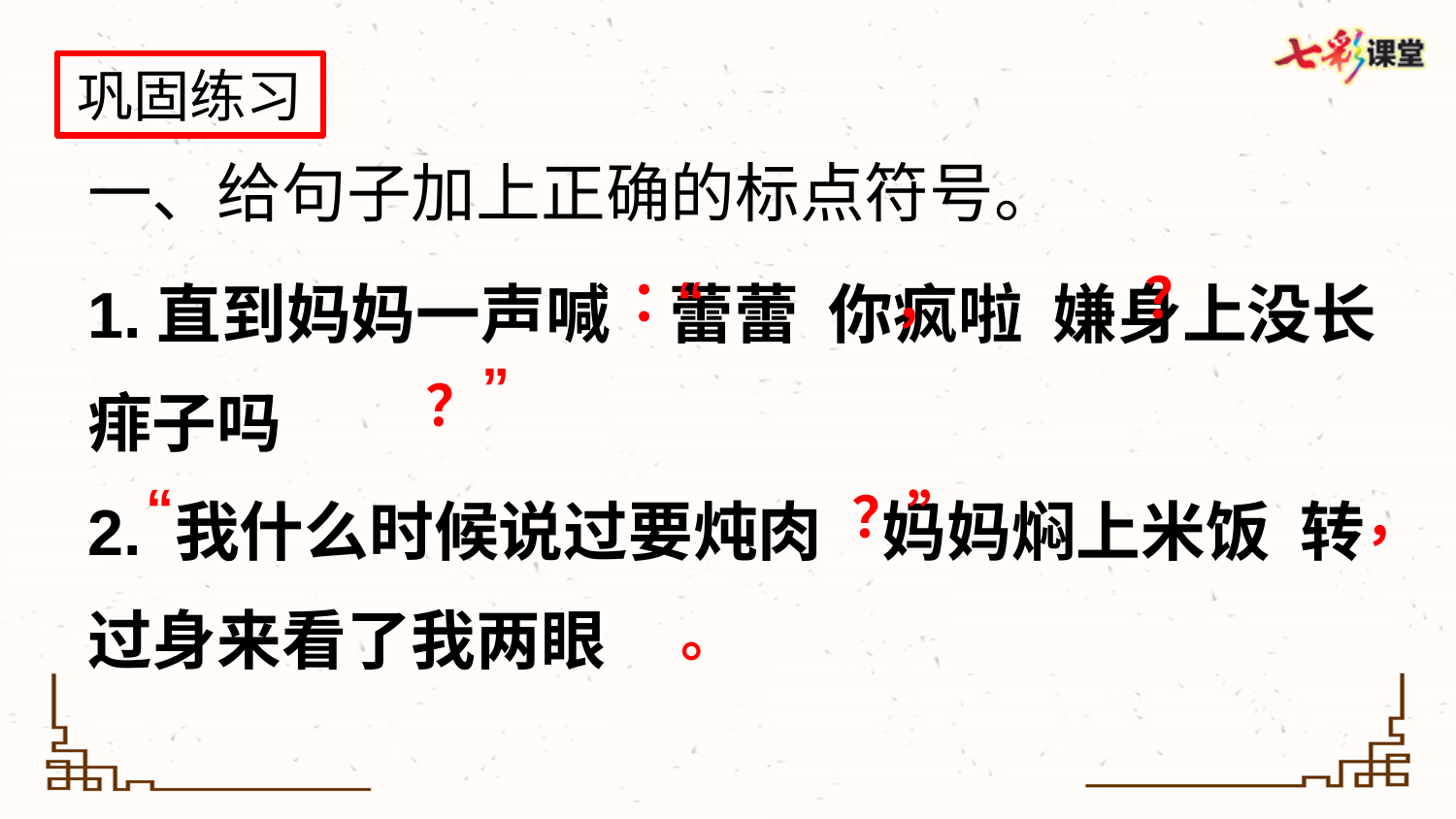

巩固练习
一、给句子加上正确的标点符号。
1.直到妈妈一声喊    蕾蕾  你疯啦  嫌身上没长痱子吗
2. 我什么时候说过要炖肉    妈妈焖上米饭  转过身来看了我两眼
？
：
“
，
”
？
“
？”
，
。